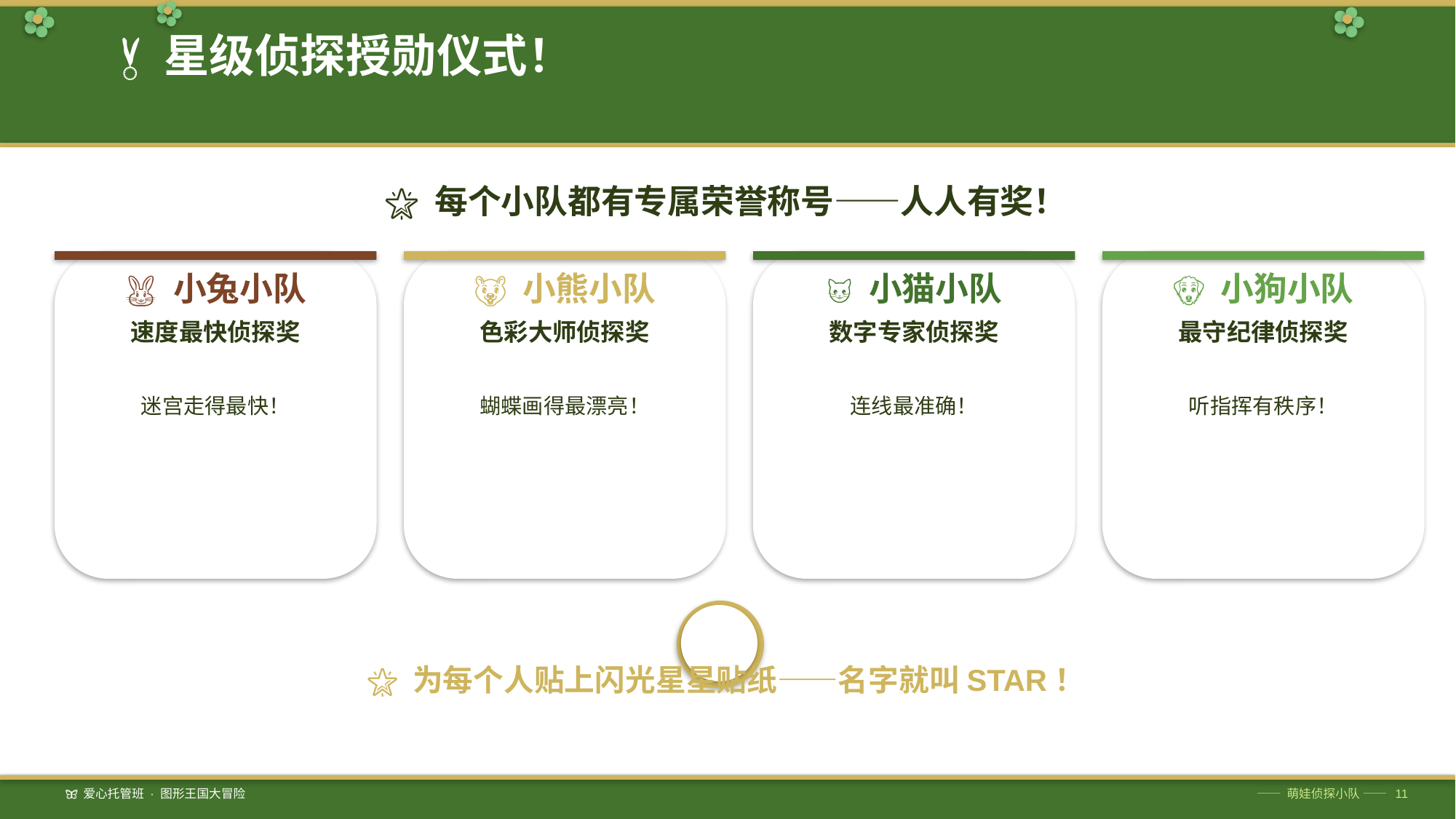

🏅 星级侦探授勋仪式！

🌟 每个小队都有专属荣誉称号——人人有奖！

🐰 小兔小队
🐻 小熊小队
🐱 小猫小队
🐶 小狗小队
速度最快侦探奖
色彩大师侦探奖
数字专家侦探奖
最守纪律侦探奖
迷宫走得最快！
蝴蝶画得最漂亮！
连线最准确！
听指挥有秩序！

🌟 为每个人贴上闪光星星贴纸——名字就叫STAR！

🦋 爱心托管班 · 图形王国大冒险
—— 萌娃侦探小队 ——  11